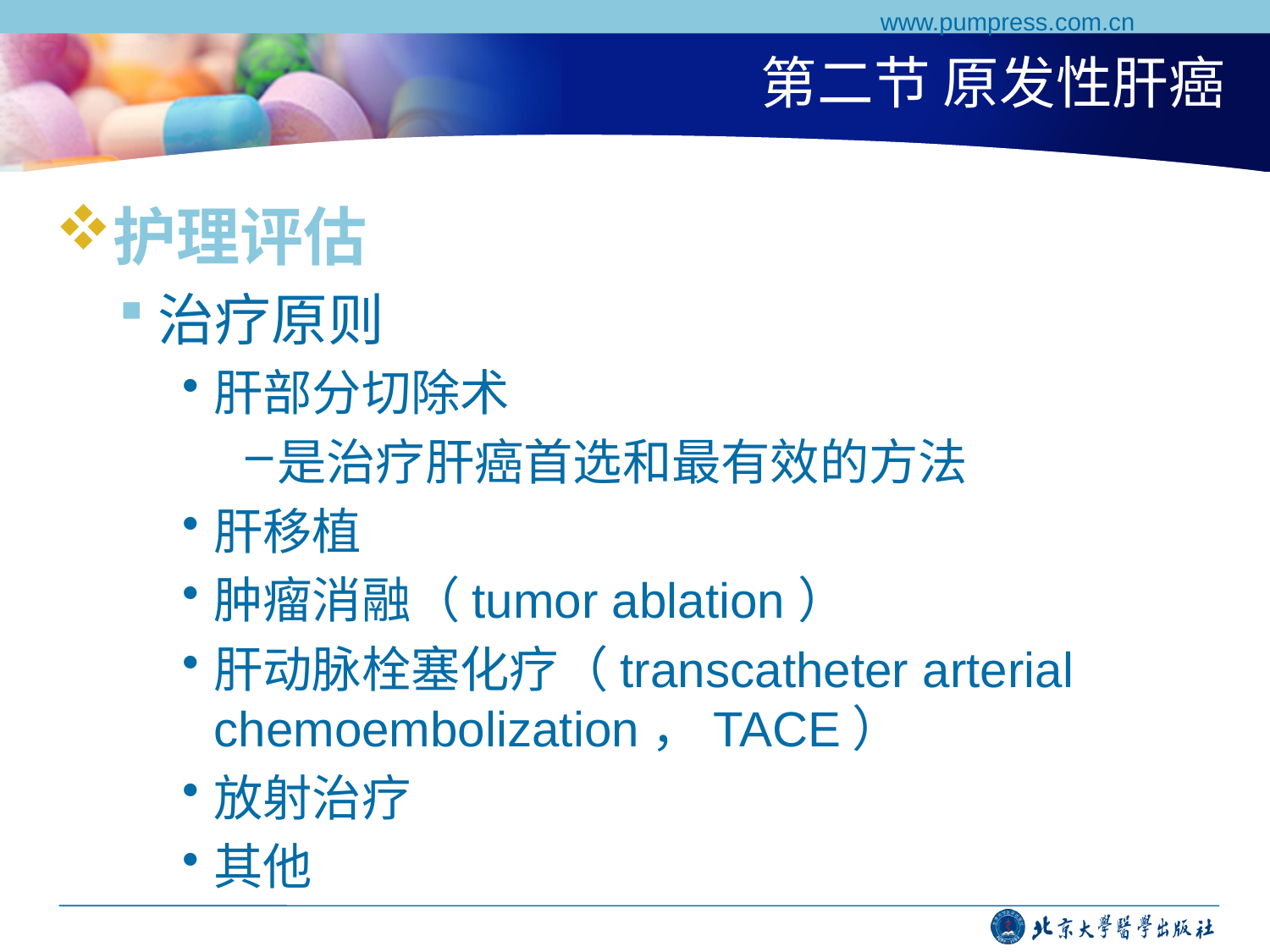

www.pumpress.com.cn
# 第二节 原发性肝癌
护理评估
治疗原则
肝部分切除术
是治疗肝癌首选和最有效的方法
肝移植
肿瘤消融（tumor ablation）
肝动脉栓塞化疗（transcatheter arterial chemoembolization，TACE）
放射治疗
其他